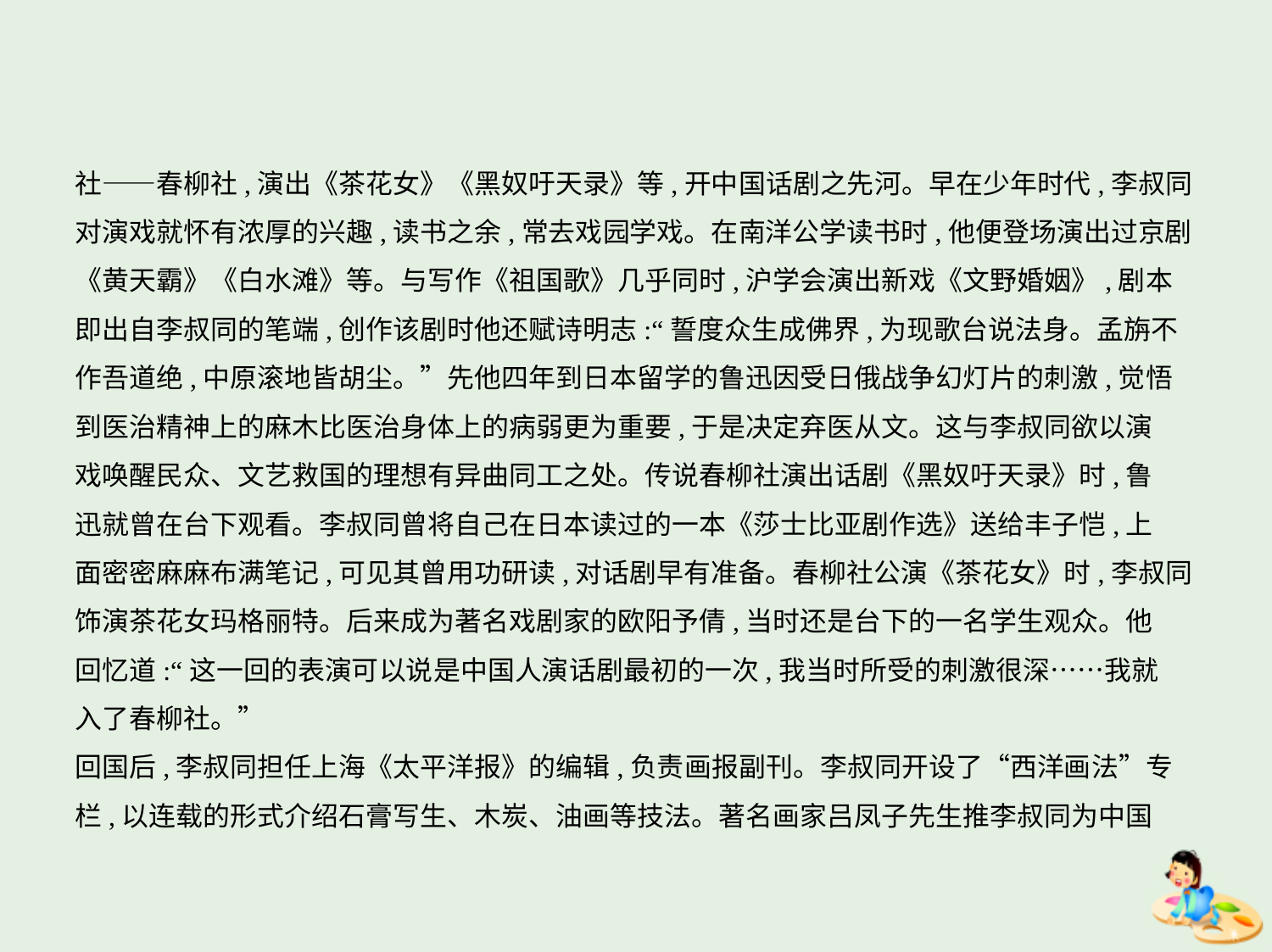

社——春柳社,演出《茶花女》《黑奴吁天录》等,开中国话剧之先河。早在少年时代,李叔同
对演戏就怀有浓厚的兴趣,读书之余,常去戏园学戏。在南洋公学读书时,他便登场演出过京剧
《黄天霸》《白水滩》等。与写作《祖国歌》几乎同时,沪学会演出新戏《文野婚姻》,剧本
即出自李叔同的笔端,创作该剧时他还赋诗明志:“誓度众生成佛界,为现歌台说法身。孟旃不
作吾道绝,中原滚地皆胡尘。”先他四年到日本留学的鲁迅因受日俄战争幻灯片的刺激,觉悟
到医治精神上的麻木比医治身体上的病弱更为重要,于是决定弃医从文。这与李叔同欲以演
戏唤醒民众、文艺救国的理想有异曲同工之处。传说春柳社演出话剧《黑奴吁天录》时,鲁
迅就曾在台下观看。李叔同曾将自己在日本读过的一本《莎士比亚剧作选》送给丰子恺,上
面密密麻麻布满笔记,可见其曾用功研读,对话剧早有准备。春柳社公演《茶花女》时,李叔同
饰演茶花女玛格丽特。后来成为著名戏剧家的欧阳予倩,当时还是台下的一名学生观众。他
回忆道:“这一回的表演可以说是中国人演话剧最初的一次,我当时所受的刺激很深……我就
入了春柳社。”
回国后,李叔同担任上海《太平洋报》的编辑,负责画报副刊。李叔同开设了“西洋画法”专
栏,以连载的形式介绍石膏写生、木炭、油画等技法。著名画家吕凤子先生推李叔同为中国